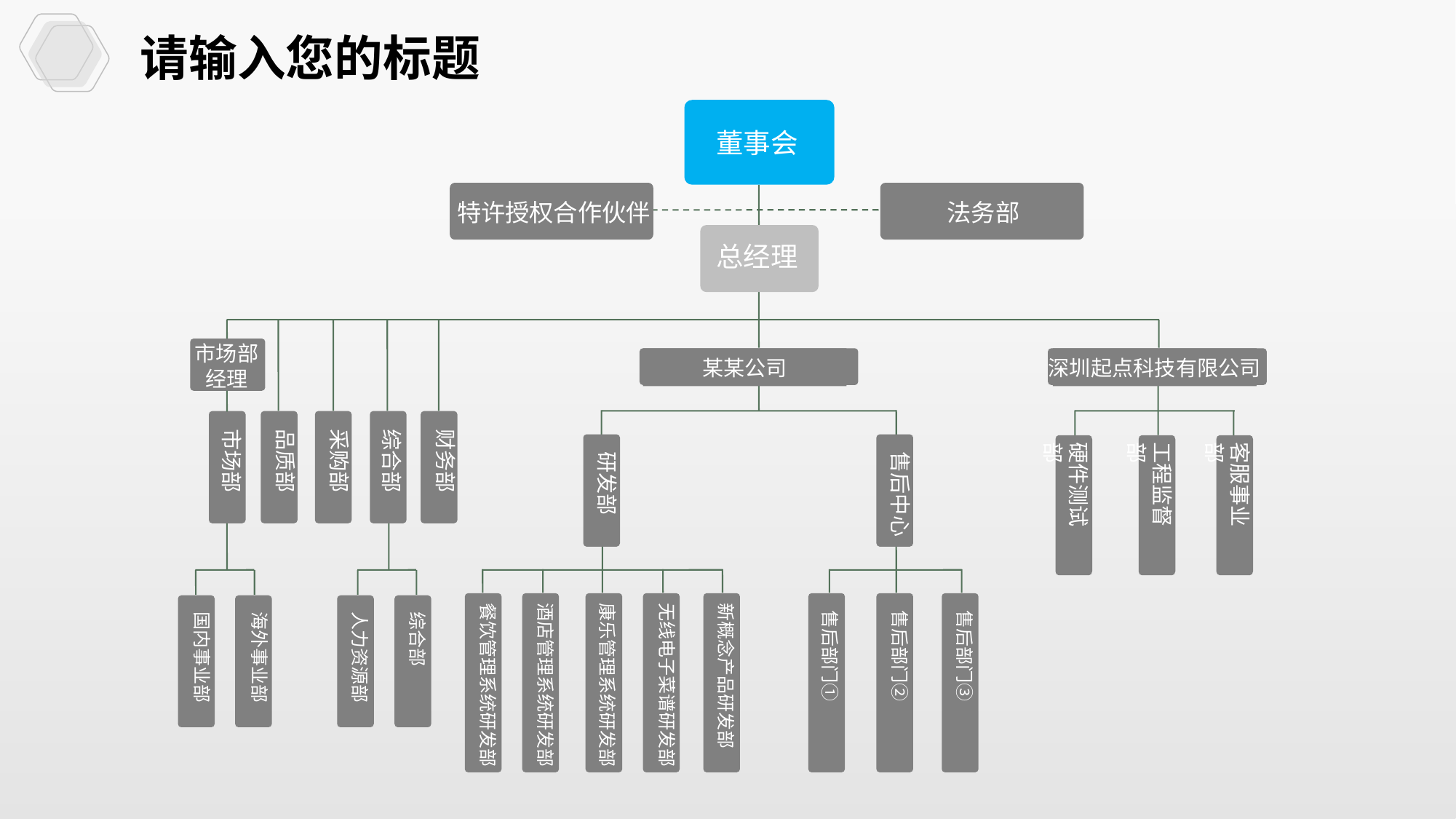

请输入您的标题

董事会

特许授权合作伙伴

法务部

总经理

市场部
经理

某某公司

深圳起点科技有限公司

市场部
品质部
采购部
综合部
财务部
硬件测试部
工程监督部
客服事业部

研发部
售后中心

餐饮管理系统研发部
酒店管理系统研发部
康乐管理系统研发部
无线电子菜谱研发部
新概念产品研发部

售后部门①
售后部门②
售后部门③
国内事业部
海外事业部
人力资源部
综合部